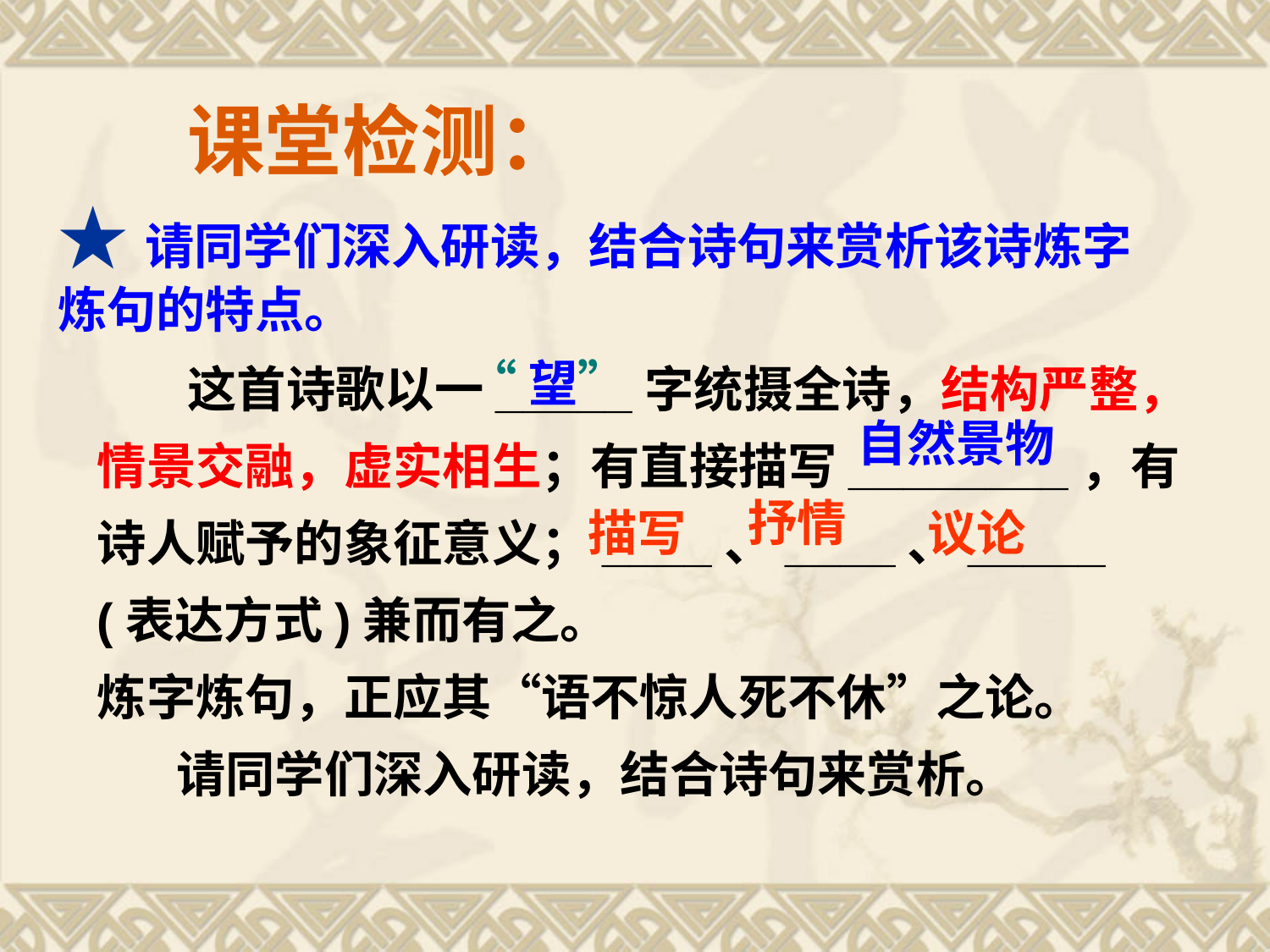

课堂检测：
# ★请同学们深入研读，结合诗句来赏析该诗炼字炼句的特点。
       这首诗歌以一_____字统摄全诗，结构严整，情景交融，虚实相生；有直接描写________，有诗人赋予的象征意义；____、____、_____ (表达方式)兼而有之。
炼字炼句，正应其“语不惊人死不休”之论。
      请同学们深入研读，结合诗句来赏析。
“望”
自然景物
抒情
议论
描写